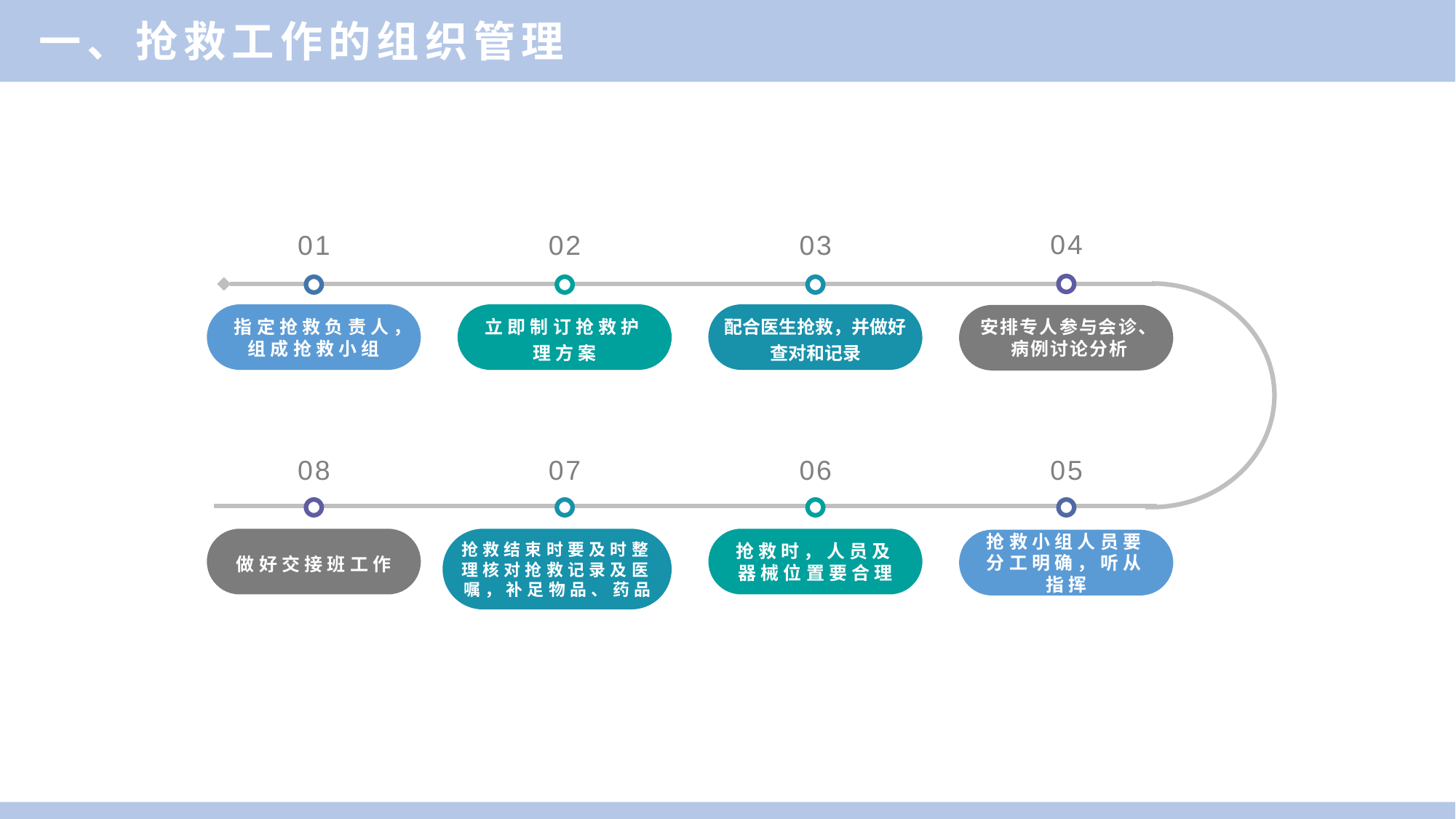

一、抢救工作的组织管理
04
01
02
03

指定抢救负责人，组成抢救小组

立即制订抢救护理方案

配合医生抢救，并做好查对和记录

安排专人参与会诊、病例讨论分析
08
07
06
05

做好交接班工作

抢救时，人员及器械位置要合理

抢救结束时要及时整理核对抢救记录及医嘱，补足物品、药品

抢救小组人员要分工明确，听从指挥